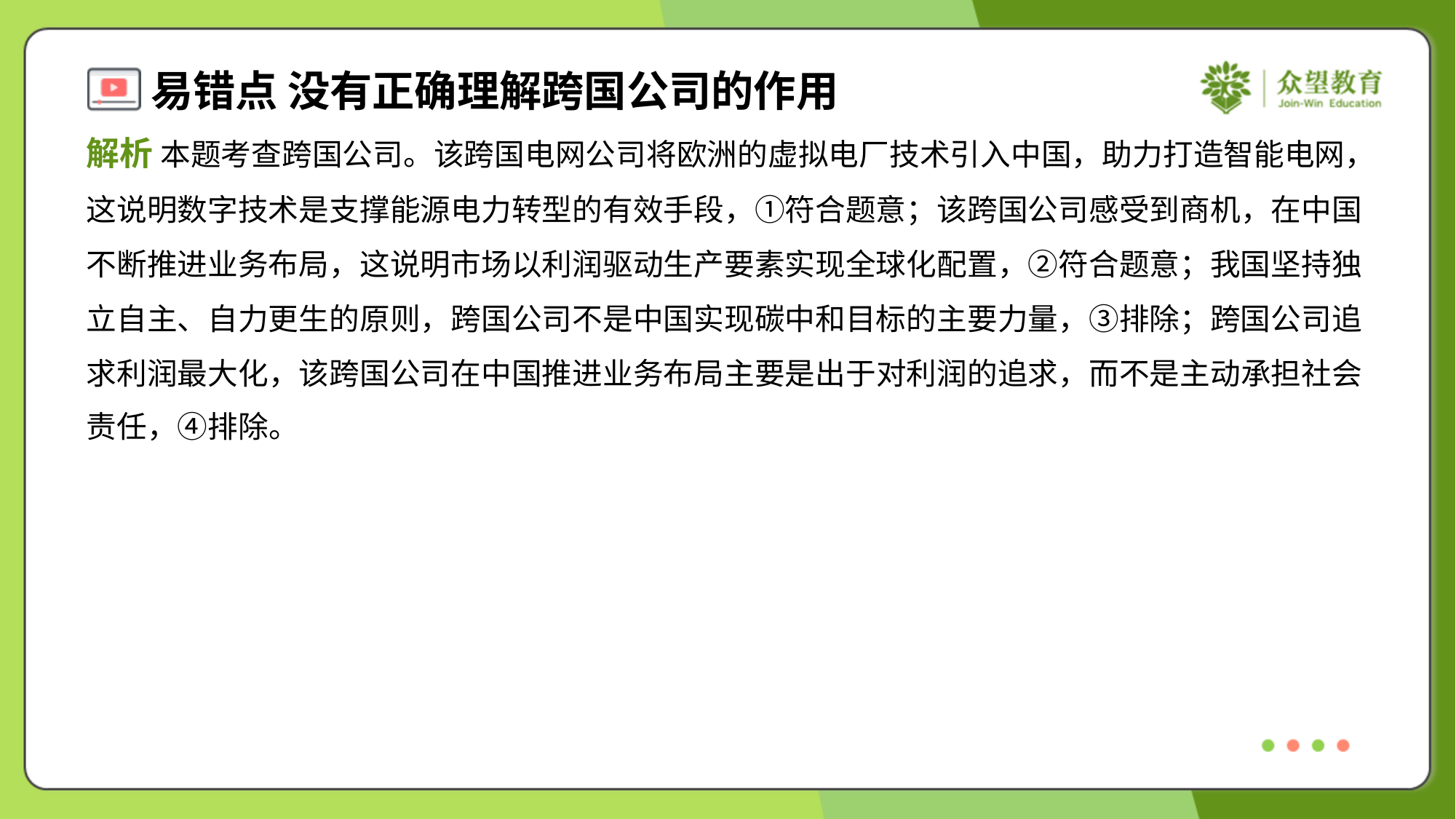

解析 本题考查跨国公司。该跨国电网公司将欧洲的虚拟电厂技术引入中国，助力打造智能电网，
这说明数字技术是支撑能源电力转型的有效手段，①符合题意；该跨国公司感受到商机，在中国
不断推进业务布局，这说明市场以利润驱动生产要素实现全球化配置，②符合题意；我国坚持独
立自主、自力更生的原则，跨国公司不是中国实现碳中和目标的主要力量，③排除；跨国公司追
求利润最大化，该跨国公司在中国推进业务布局主要是出于对利润的追求，而不是主动承担社会
责任，④排除。